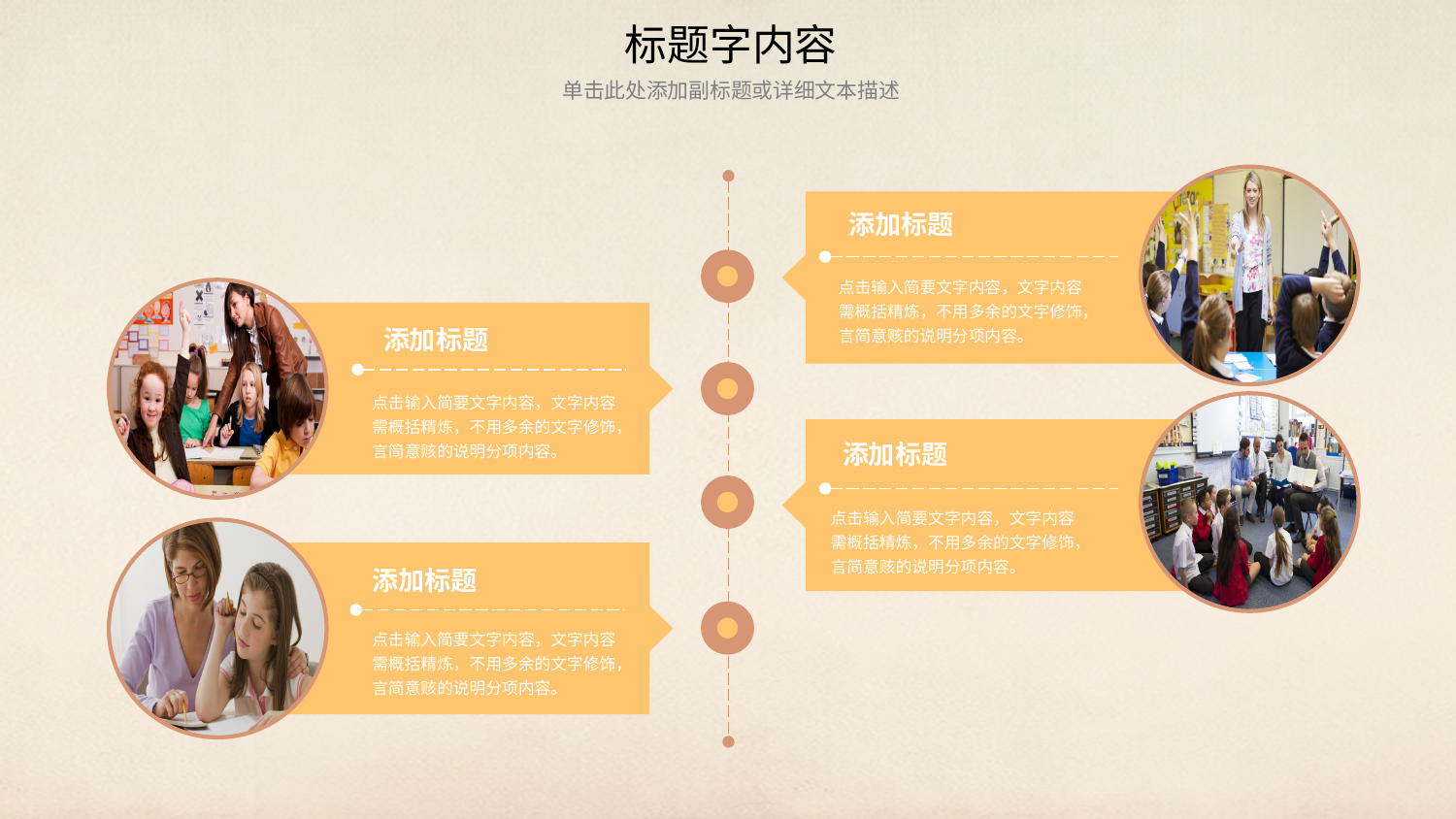

标题字内容
单击此处添加副标题或详细文本描述

添加标题

点击输入简要文字内容，文字内容需概括精炼，不用多余的文字修饰，言简意赅的说明分项内容。

添加标题

点击输入简要文字内容，文字内容需概括精炼，不用多余的文字修饰，言简意赅的说明分项内容。

添加标题

点击输入简要文字内容，文字内容需概括精炼，不用多余的文字修饰，言简意赅的说明分项内容。

添加标题

点击输入简要文字内容，文字内容需概括精炼，不用多余的文字修饰，言简意赅的说明分项内容。